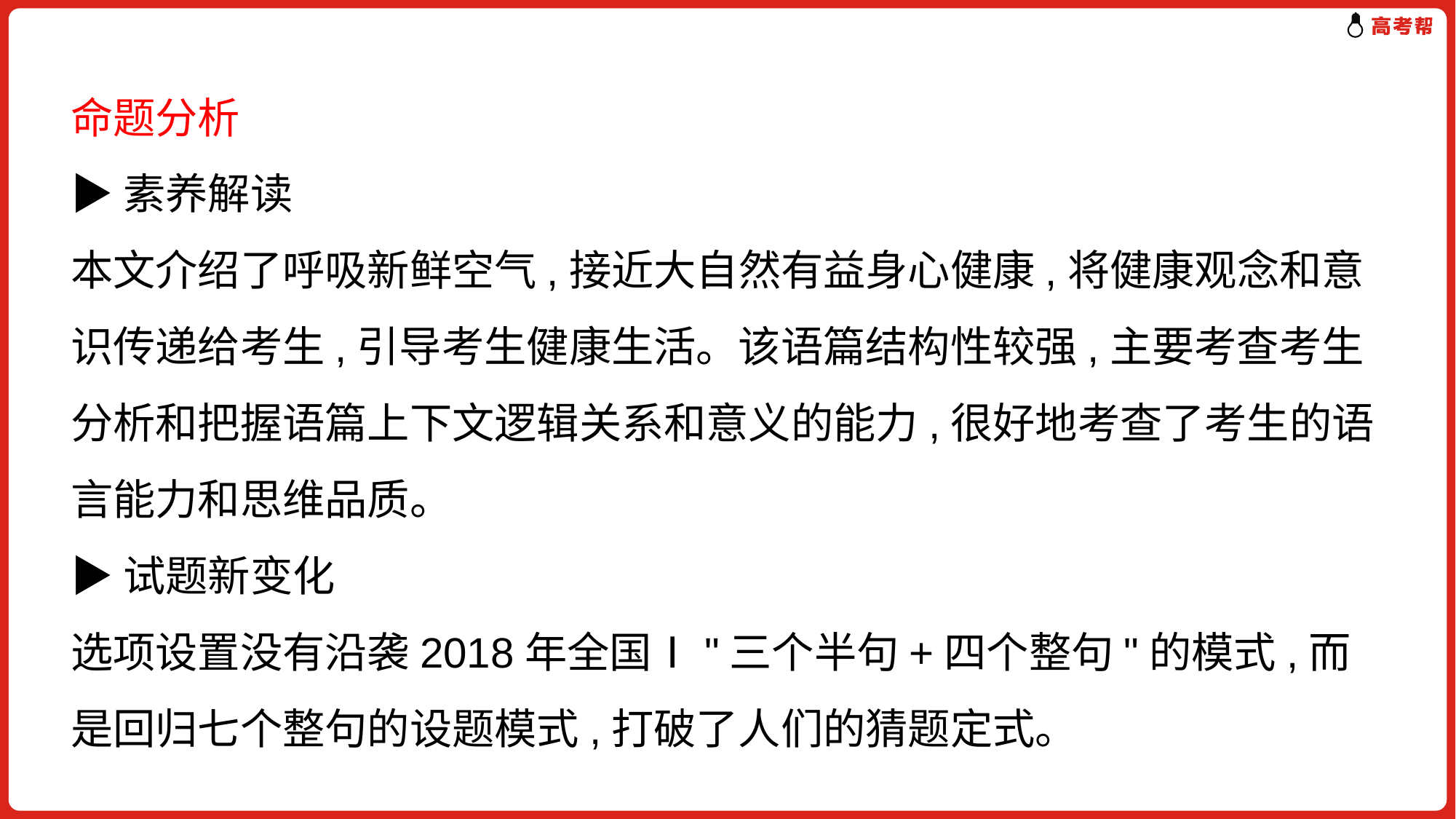

命题分析
▶素养解读
本文介绍了呼吸新鲜空气,接近大自然有益身心健康,将健康观念和意识传递给考生,引导考生健康生活。该语篇结构性较强,主要考查考生分析和把握语篇上下文逻辑关系和意义的能力,很好地考查了考生的语言能力和思维品质。
▶试题新变化
选项设置没有沿袭2018年全国Ⅰ"三个半句+四个整句"的模式,而是回归七个整句的设题模式,打破了人们的猜题定式。